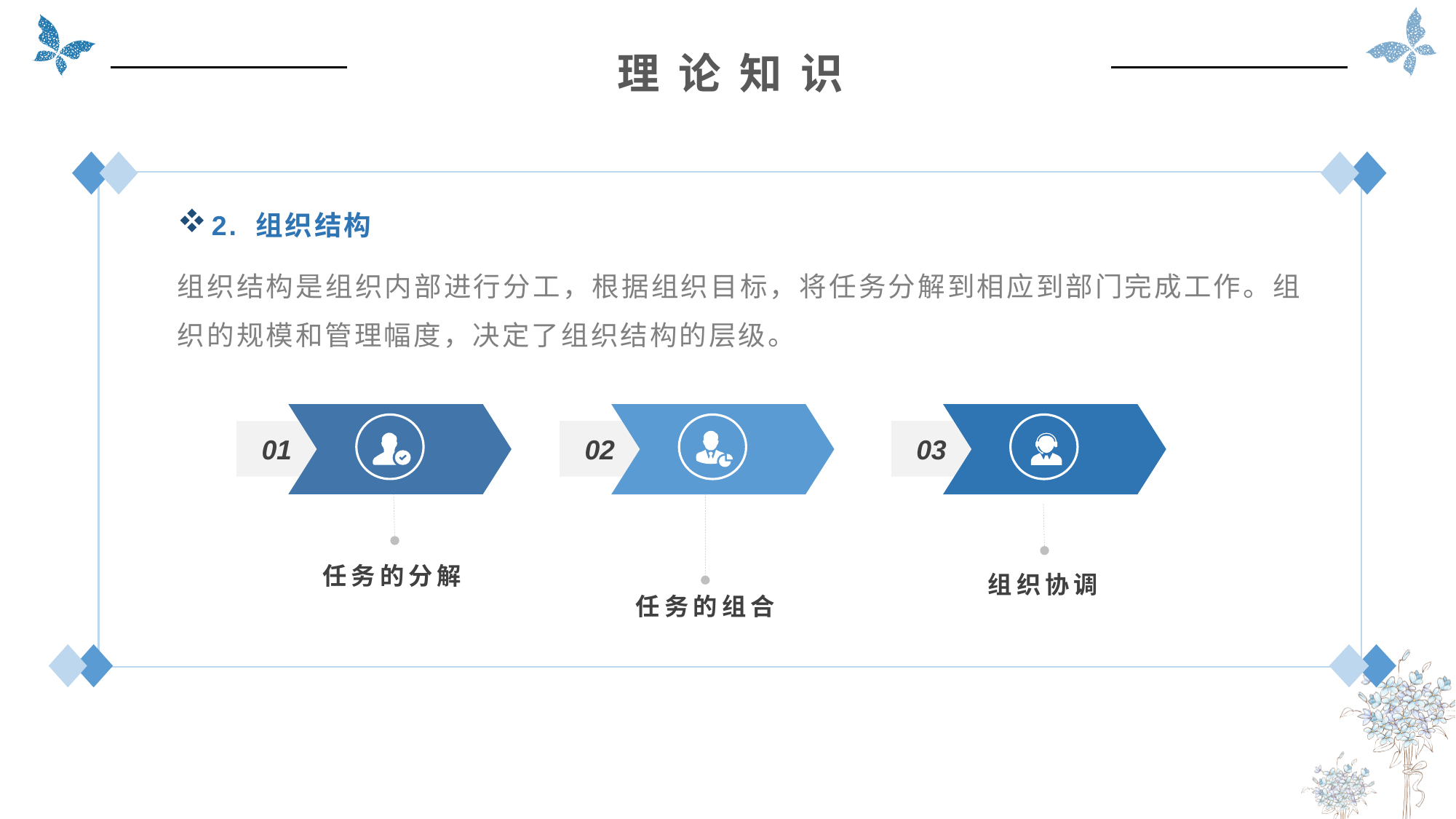

理 论 知 识

2. 组织结构
组织结构是组织内部进行分工，根据组织目标，将任务分解到相应到部门完成工作。组织的规模和管理幅度，决定了组织结构的层级。

01

任务的分解

02

任务的组合

03

组织协调